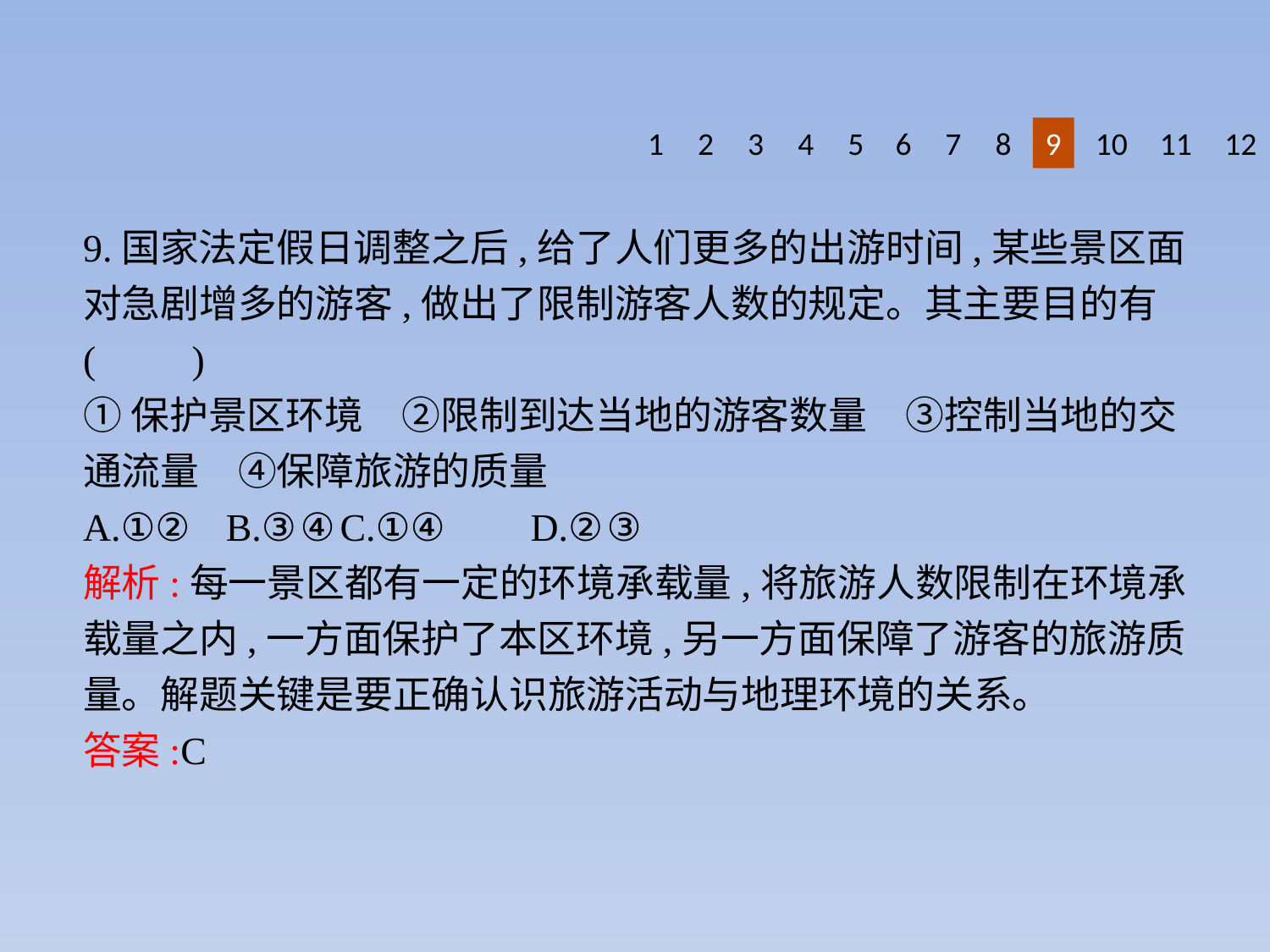

1
2
3
4
5
6
7
8
9
10
11
12
9.国家法定假日调整之后,给了人们更多的出游时间,某些景区面对急剧增多的游客,做出了限制游客人数的规定。其主要目的有(　　)
①保护景区环境　②限制到达当地的游客数量　③控制当地的交通流量　④保障旅游的质量
A.①②	B.③④	C.①④	D.②③
解析:每一景区都有一定的环境承载量,将旅游人数限制在环境承载量之内,一方面保护了本区环境,另一方面保障了游客的旅游质量。解题关键是要正确认识旅游活动与地理环境的关系。
答案:C